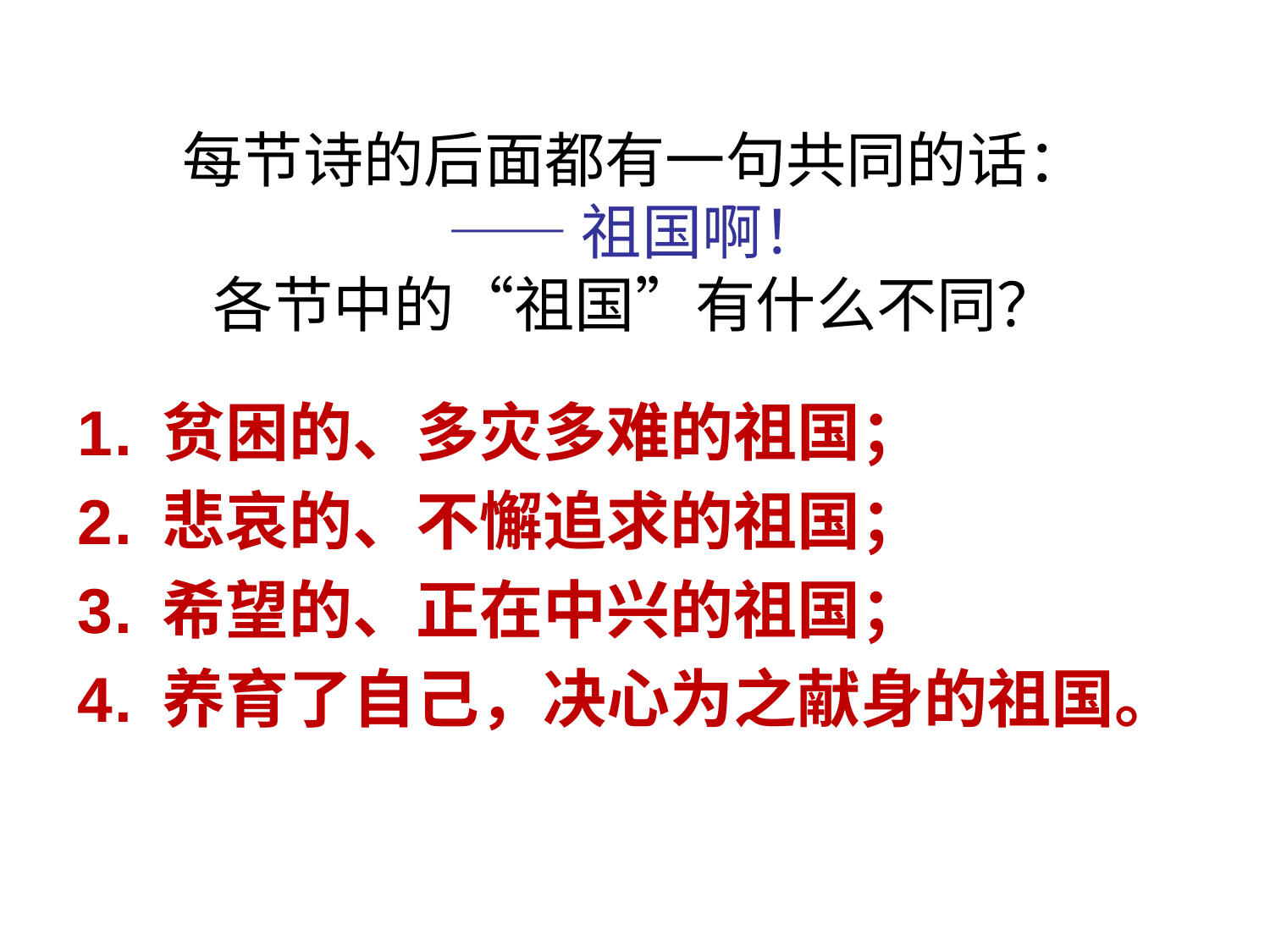

# 每节诗的后面都有一句共同的话： —— 祖国啊！ 各节中的“祖国”有什么不同？
贫困的、多灾多难的祖国；
悲哀的、不懈追求的祖国；
希望的、正在中兴的祖国；
养育了自己，决心为之献身的祖国。